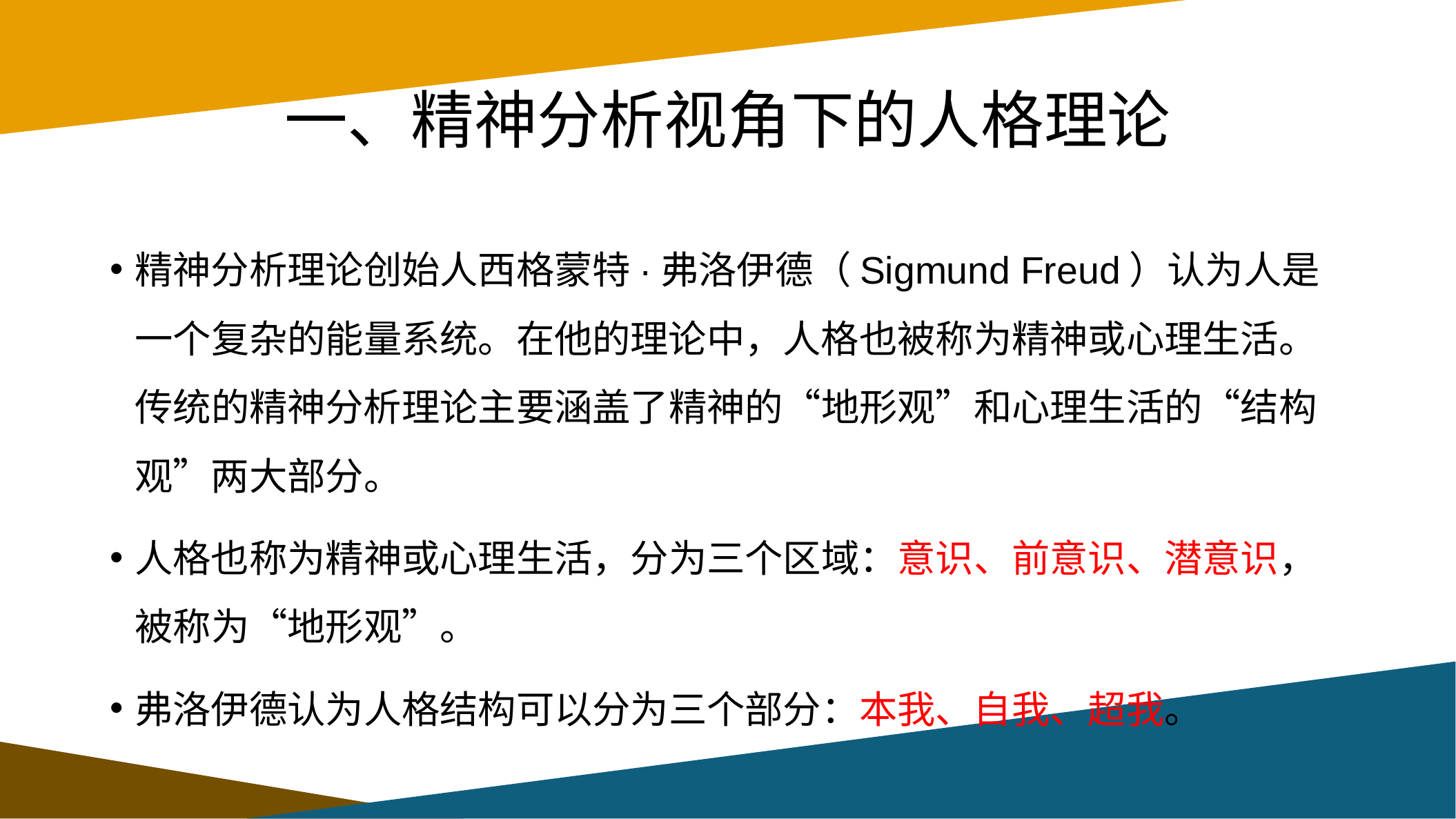

# 一、精神分析视角下的人格理论
精神分析理论创始人西格蒙特·弗洛伊德（Sigmund Freud）认为人是一个复杂的能量系统。在他的理论中，人格也被称为精神或心理生活。传统的精神分析理论主要涵盖了精神的“地形观”和心理生活的“结构观”两大部分。
人格也称为精神或心理生活，分为三个区域：意识、前意识、潜意识，被称为“地形观”。
弗洛伊德认为人格结构可以分为三个部分：本我、自我、超我。